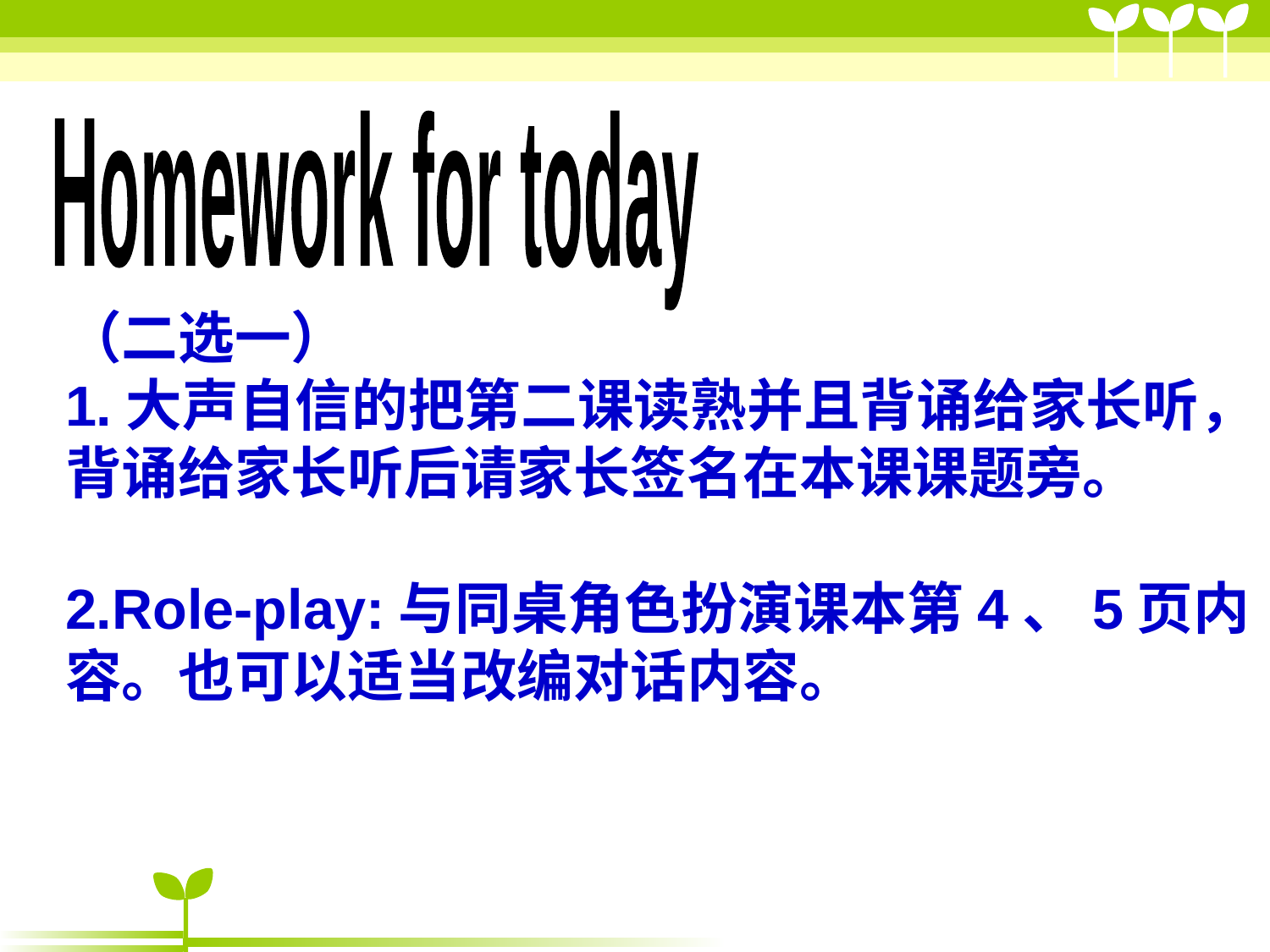

Homework for today
（二选一）
1.大声自信的把第二课读熟并且背诵给家长听，背诵给家长听后请家长签名在本课课题旁。

2.Role-play:与同桌角色扮演课本第4、5页内容。也可以适当改编对话内容。